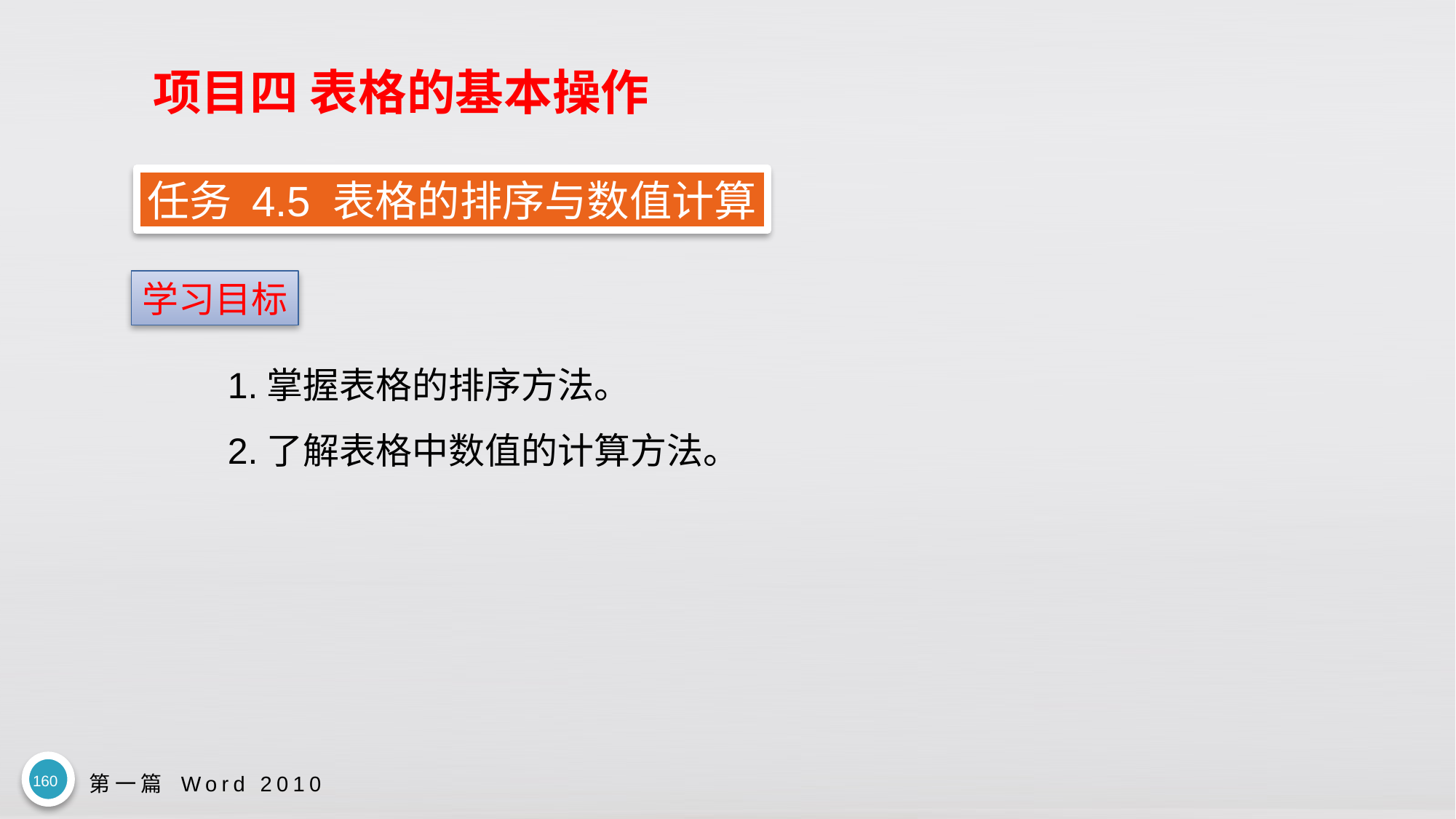

# 项目四 表格的基本操作
任务 4.5 表格的排序与数值计算
学习目标
1.掌握表格的排序方法。
2.了解表格中数值的计算方法。
160